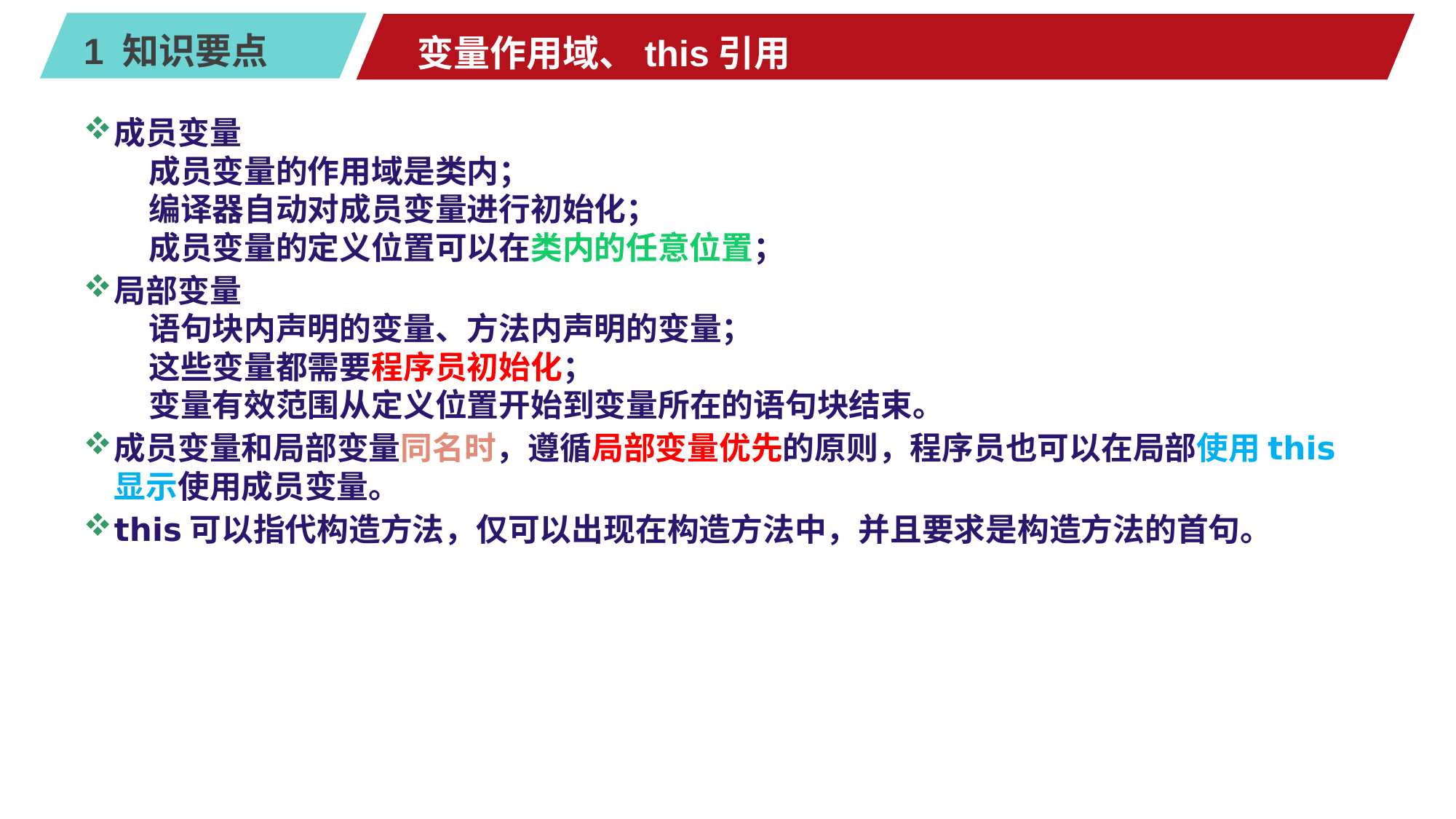

# 变量作用域、this引用
成员变量
成员变量的作用域是类内；
编译器自动对成员变量进行初始化；
成员变量的定义位置可以在类内的任意位置；
局部变量
语句块内声明的变量、方法内声明的变量；
这些变量都需要程序员初始化；
变量有效范围从定义位置开始到变量所在的语句块结束。
成员变量和局部变量同名时，遵循局部变量优先的原则，程序员也可以在局部使用this显示使用成员变量。
this可以指代构造方法，仅可以出现在构造方法中，并且要求是构造方法的首句。